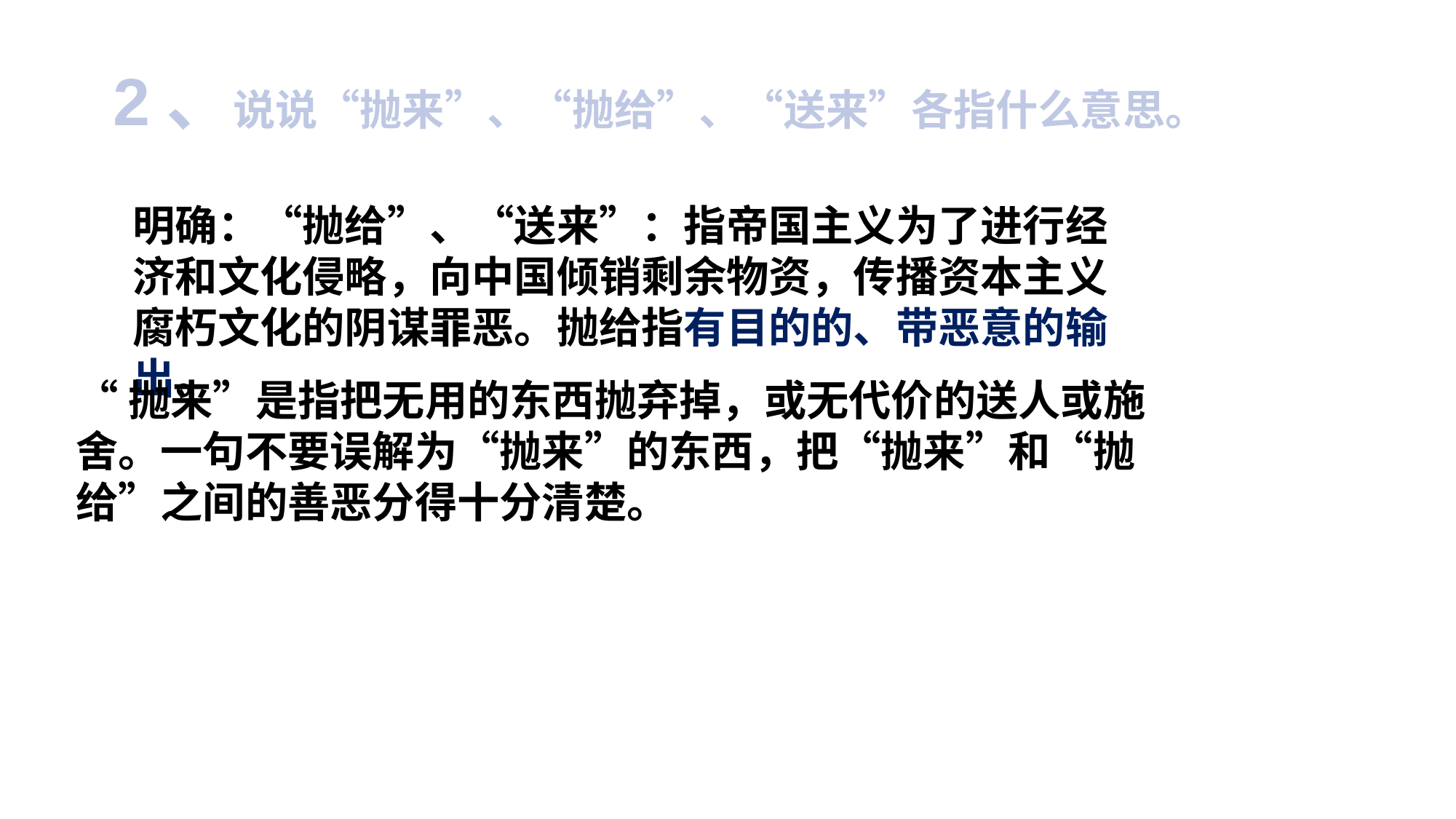

2、说说“抛来”、“抛给”、“送来”各指什么意思。
明确：“抛给”、“送来”：指帝国主义为了进行经济和文化侵略，向中国倾销剩余物资，传播资本主义腐朽文化的阴谋罪恶。抛给指有目的的、带恶意的输出。
“抛来”是指把无用的东西抛弃掉，或无代价的送人或施舍。一句不要误解为“抛来”的东西，把“抛来”和“抛给”之间的善恶分得十分清楚。